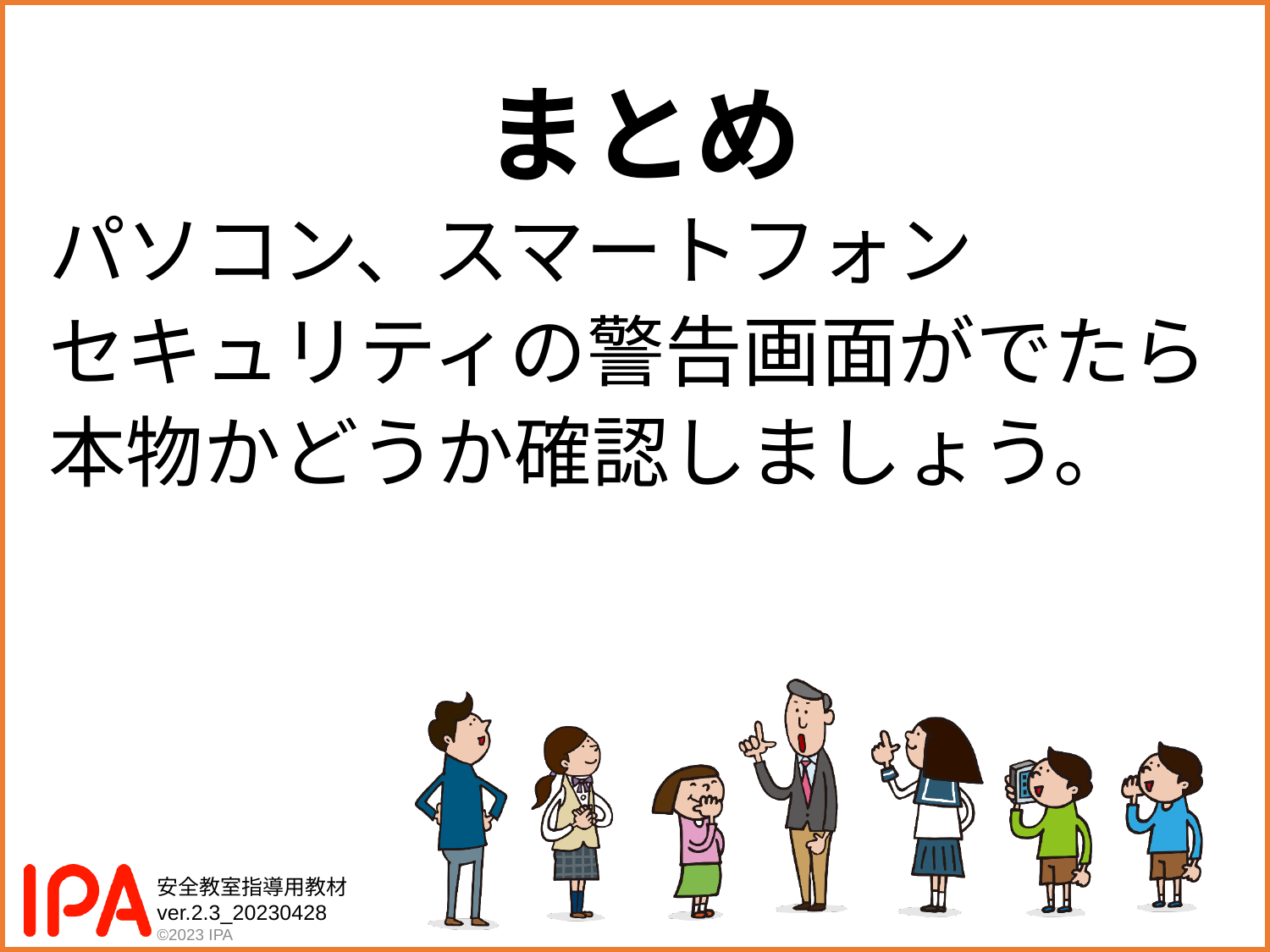

パソコン、スマートフォン
セキュリティの警告画面がでたら
本物かどうか確認しましょう。